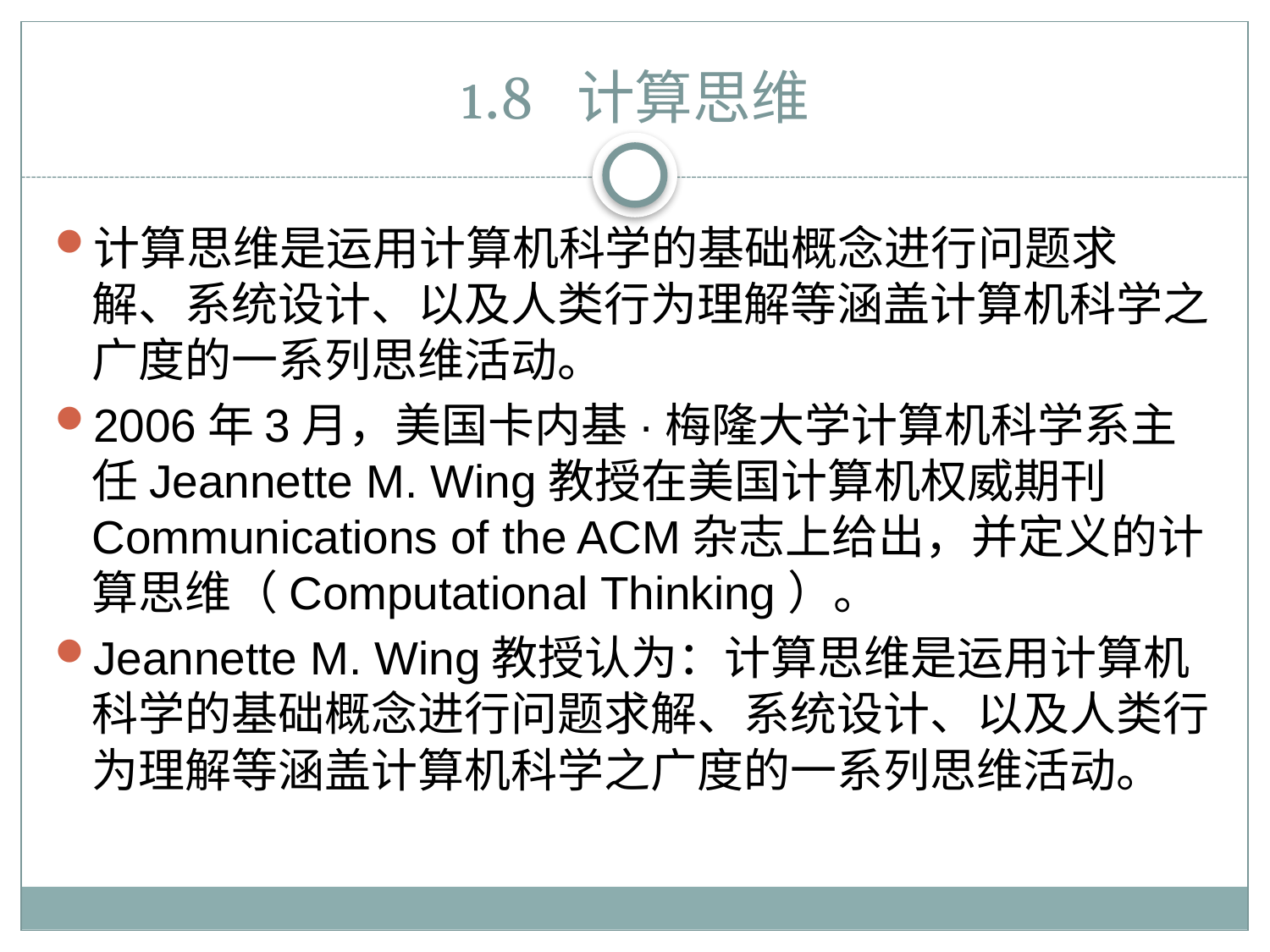

# 1.8  计算思维
计算思维是运用计算机科学的基础概念进行问题求解、系统设计、以及人类行为理解等涵盖计算机科学之广度的一系列思维活动。
2006年3月，美国卡内基·梅隆大学计算机科学系主任Jeannette M. Wing教授在美国计算机权威期刊Communications of the ACM杂志上给出，并定义的计算思维（Computational Thinking）。
Jeannette M. Wing教授认为：计算思维是运用计算机科学的基础概念进行问题求解、系统设计、以及人类行为理解等涵盖计算机科学之广度的一系列思维活动。